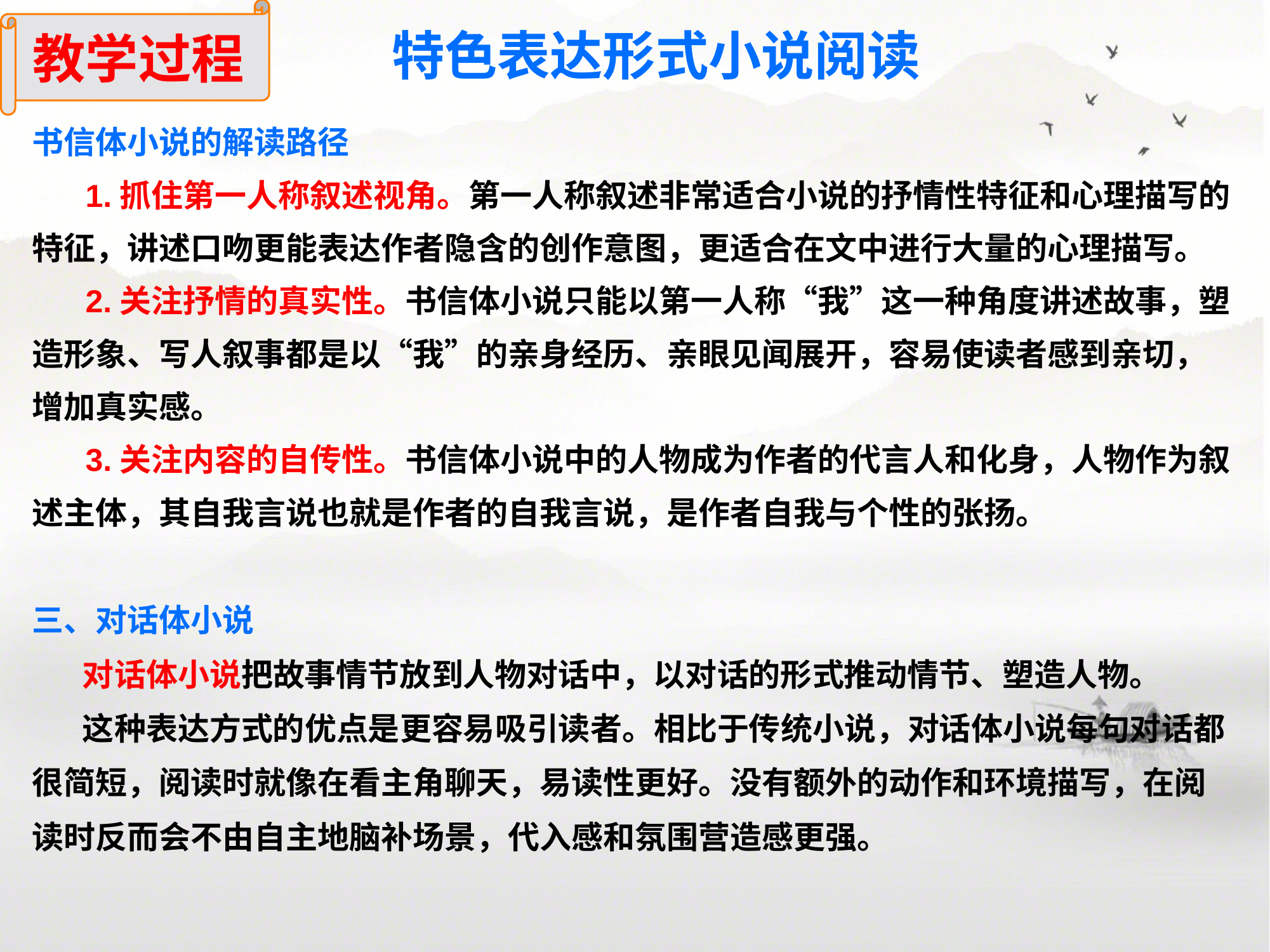

教学过程
特色表达形式小说阅读
书信体小说的解读路径
      1.抓住第一人称叙述视角。第一人称叙述非常适合小说的抒情性特征和心理描写的特征，讲述口吻更能表达作者隐含的创作意图，更适合在文中进行大量的心理描写。
      2.关注抒情的真实性。书信体小说只能以第一人称“我”这一种角度讲述故事，塑造形象、写人叙事都是以“我”的亲身经历、亲眼见闻展开，容易使读者感到亲切，增加真实感。
      3.关注内容的自传性。书信体小说中的人物成为作者的代言人和化身，人物作为叙述主体，其自我言说也就是作者的自我言说，是作者自我与个性的张扬。
三、对话体小说
      对话体小说把故事情节放到人物对话中，以对话的形式推动情节、塑造人物。
      这种表达方式的优点是更容易吸引读者。相比于传统小说，对话体小说每句对话都很简短，阅读时就像在看主角聊天，易读性更好。没有额外的动作和环境描写，在阅读时反而会不由自主地脑补场景，代入感和氛围营造感更强。